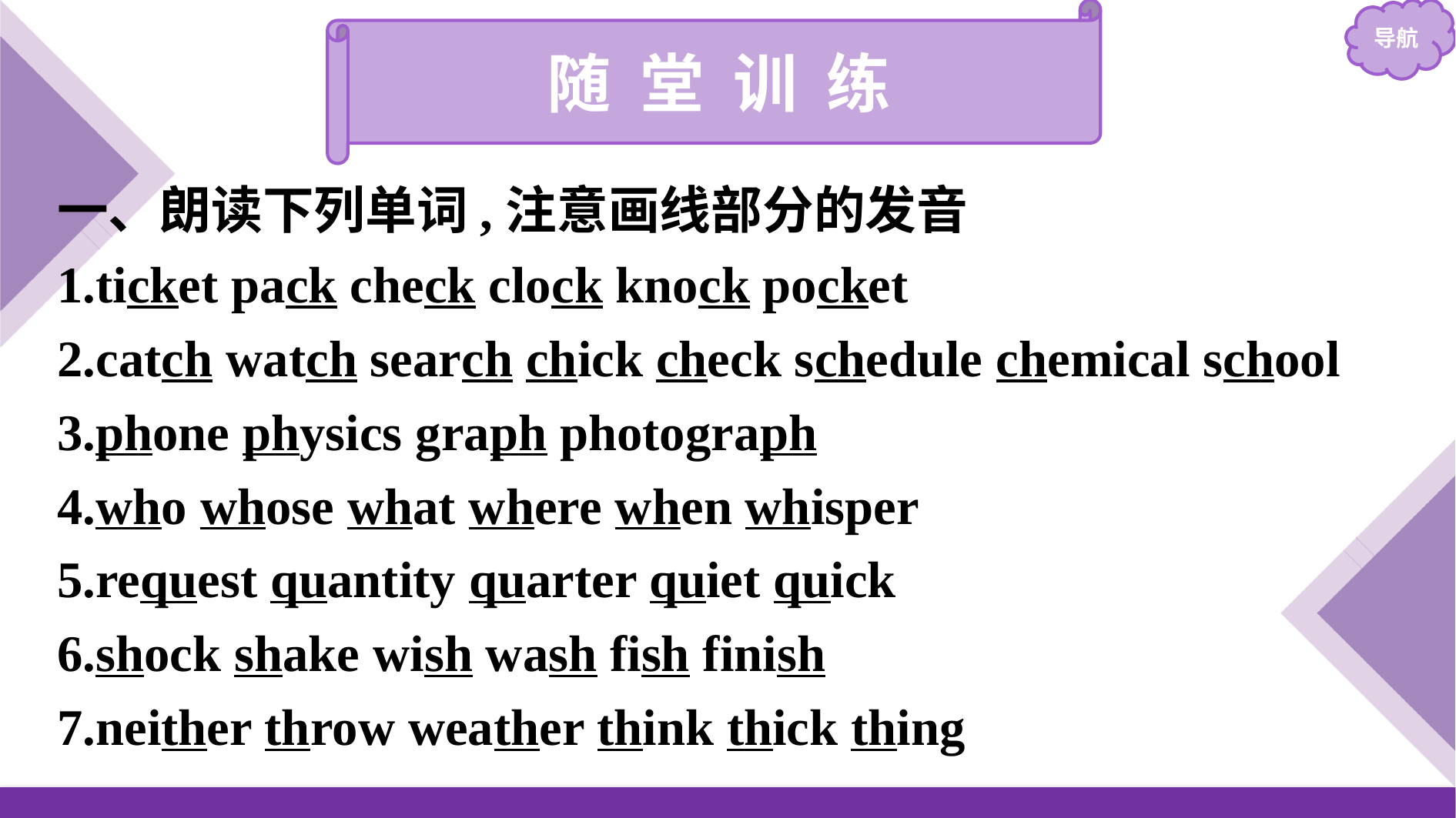

随  堂  训  练
一、朗读下列单词,注意画线部分的发音
1.ticket pack check clock knock pocket
2.catch watch search chick check schedule chemical school
3.phone physics graph photograph
4.who whose what where when whisper
5.request quantity quarter quiet quick
6.shock shake wish wash fish finish
7.neither throw weather think thick thing